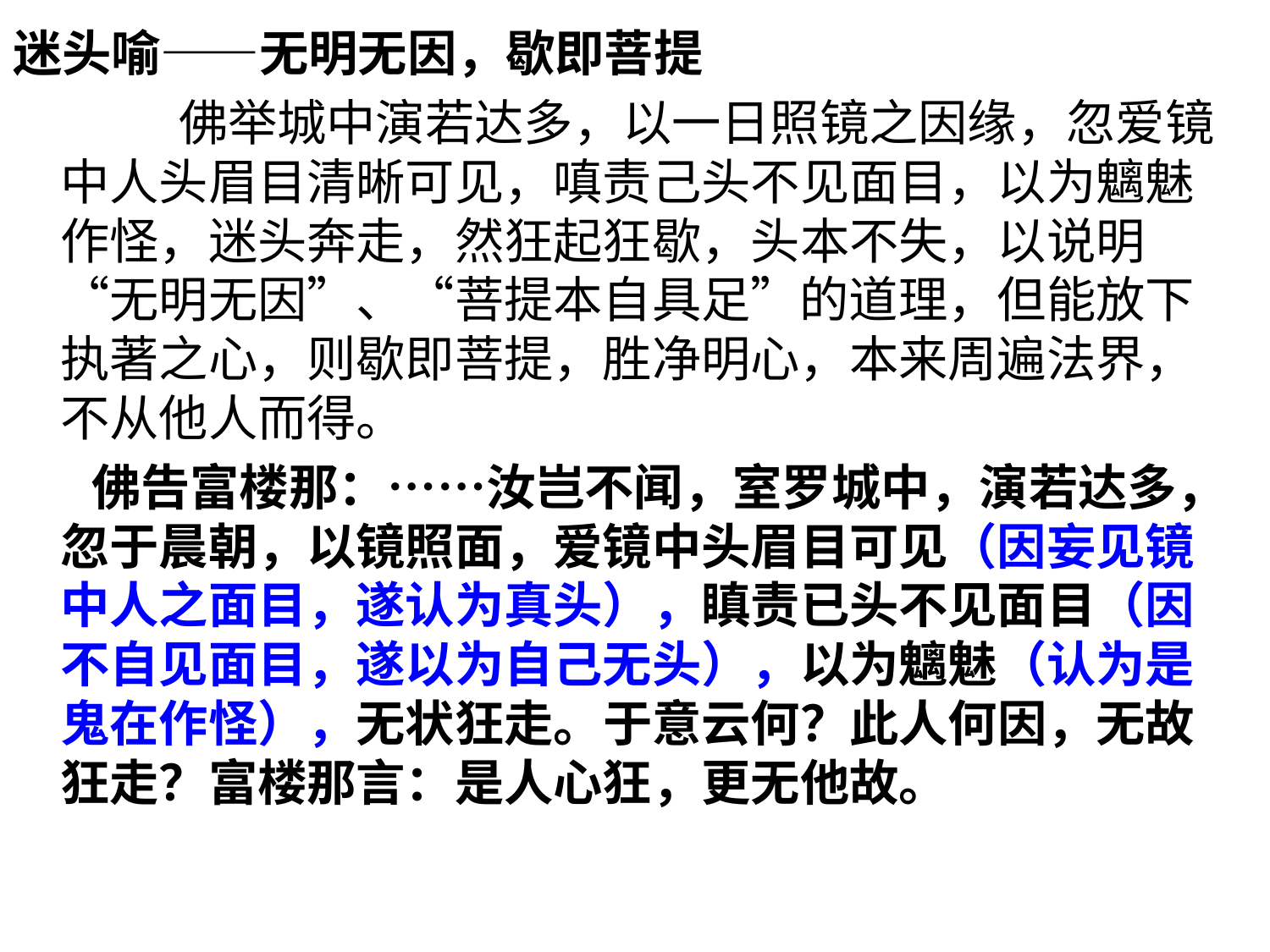

迷头喻——无明无因，歇即菩提
              佛举城中演若达多，以一日照镜之因缘，忽爱镜中人头眉目清晰可见，嗔责己头不见面目，以为魑魅作怪，迷头奔走，然狂起狂歇，头本不失，以说明“无明无因”、“菩提本自具足”的道理，但能放下执著之心，则歇即菩提，胜净明心，本来周遍法界，不从他人而得。
      佛告富楼那：……汝岂不闻，室罗城中，演若达多，忽于晨朝，以镜照面，爱镜中头眉目可见（因妄见镜中人之面目，遂认为真头），瞋责已头不见面目（因不自见面目，遂以为自己无头），以为魑魅（认为是鬼在作怪），无状狂走。于意云何？此人何因，无故狂走？富楼那言：是人心狂，更无他故。